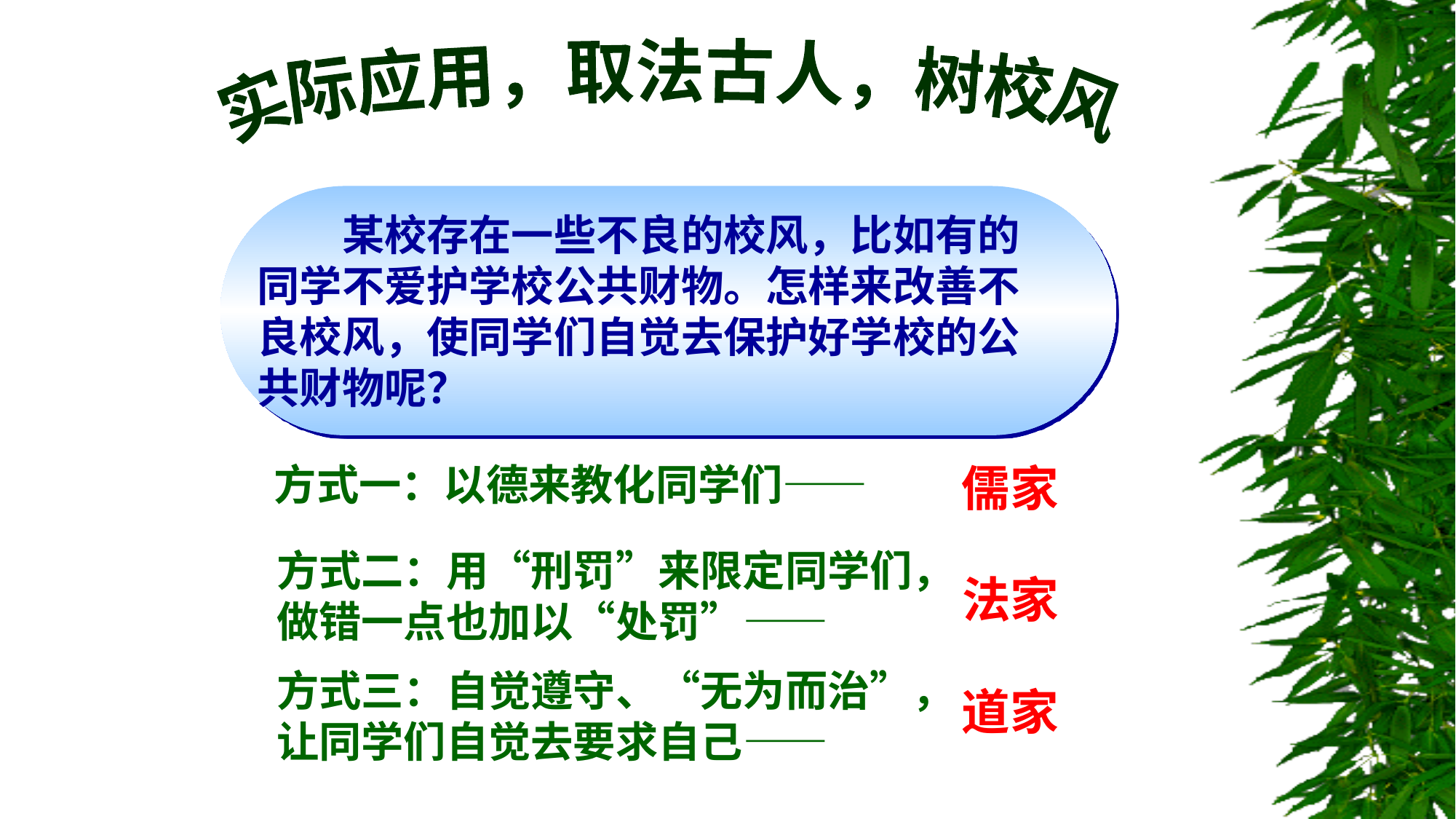

实际应用，取法古人，树校风

　　某校存在一些不良的校风，比如有的同学不爱护学校公共财物。怎样来改善不良校风，使同学们自觉去保护好学校的公共财物呢？
方式一：以德来教化同学们——
儒家
方式二：用“刑罚”来限定同学们，
做错一点也加以“处罚”——
法家
方式三：自觉遵守、“无为而治”，
让同学们自觉去要求自己——

道家